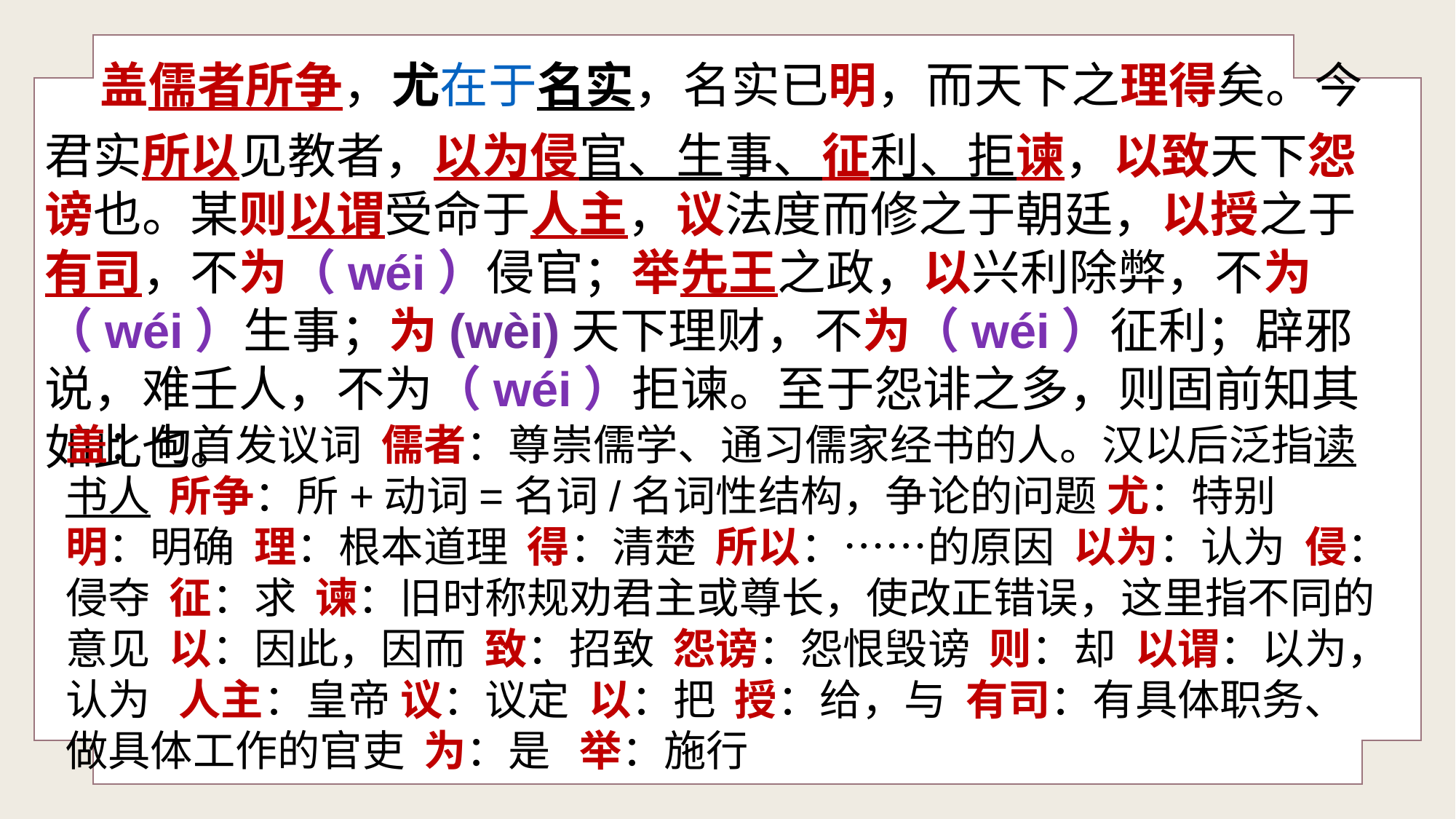

盖儒者所争，尤在于名实，名实已明，而天下之理得矣。今君实所以见教者，以为侵官、生事、征利、拒谏，以致天下怨谤也。某则以谓受命于人主，议法度而修之于朝廷，以授之于有司，不为（wéi）侵官；举先王之政，以兴利除弊，不为（wéi）生事；为(wèi)天下理财，不为（wéi）征利；辟邪说，难壬人，不为（wéi）拒谏。至于怨诽之多，则固前知其如此也。
盖：句首发议词  儒者：尊崇儒学、通习儒家经书的人。汉以后泛指读书人  所争：所+动词=名词/名词性结构，争论的问题 尤：特别
明：明确  理：根本道理  得：清楚  所以：……的原因  以为：认为  侵：侵夺  征：求  谏：旧时称规劝君主或尊长，使改正错误，这里指不同的意见  以：因此，因而  致：招致  怨谤：怨恨毁谤  则：却  以谓：以为，认为   人主：皇帝 议：议定  以：把  授：给，与  有司：有具体职务、做具体工作的官吏  为：是   举：施行